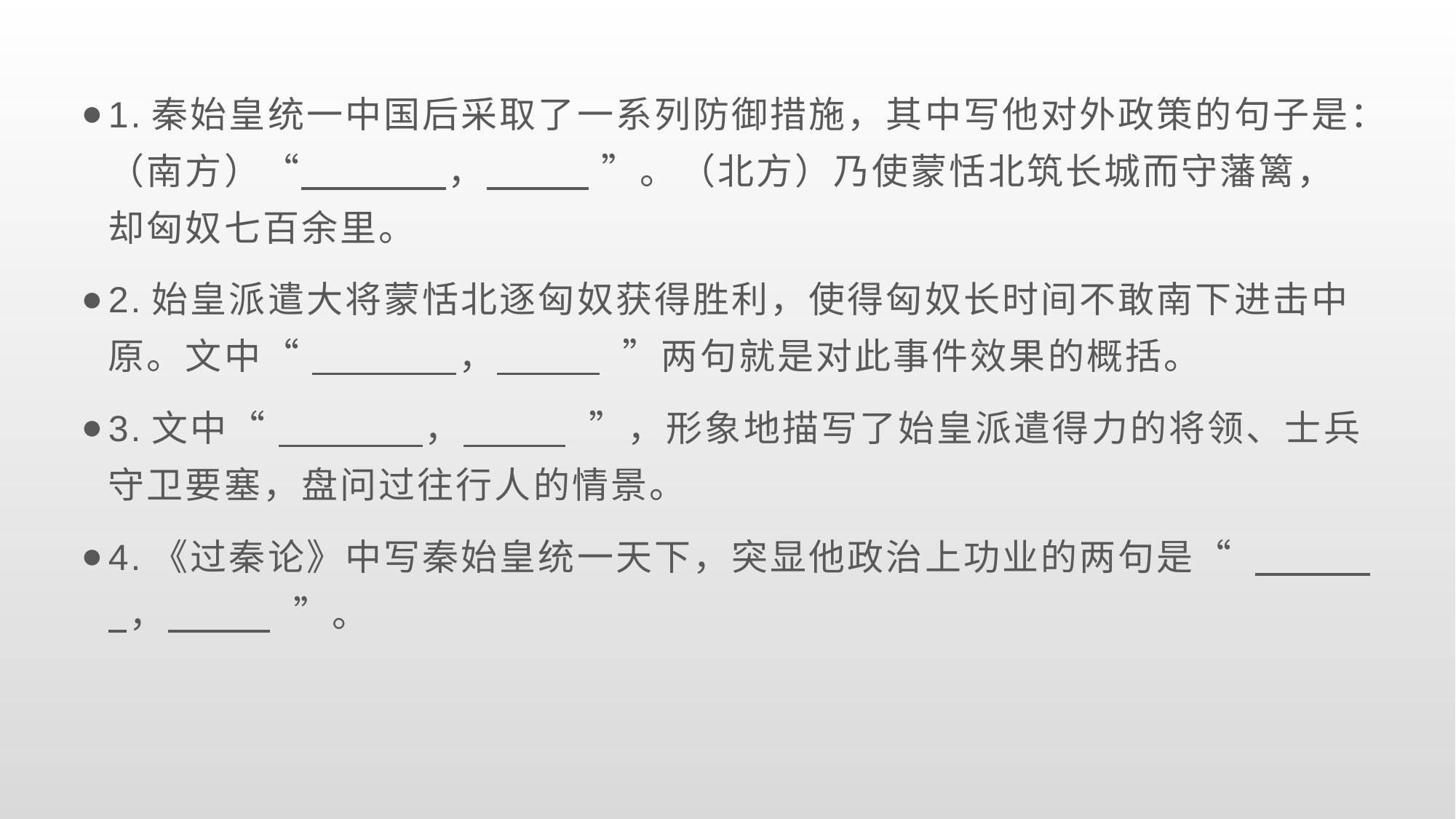

1.秦始皇统一中国后采取了一系列防御措施，其中写他对外政策的句子是：（南方）“              ，           ”。（北方）乃使蒙恬北筑长城而守藩篱，却匈奴七百余里。
2.始皇派遣大将蒙恬北逐匈奴获得胜利，使得匈奴长时间不敢南下进击中原。文中“               ，            ”两句就是对此事件效果的概括。
3.文中“               ，            ”，形象地描写了始皇派遣得力的将领、士兵守卫要塞，盘问过往行人的情景。
4.《过秦论》中写秦始皇统一天下，突显他政治上功业的两句是“                ，            ”。